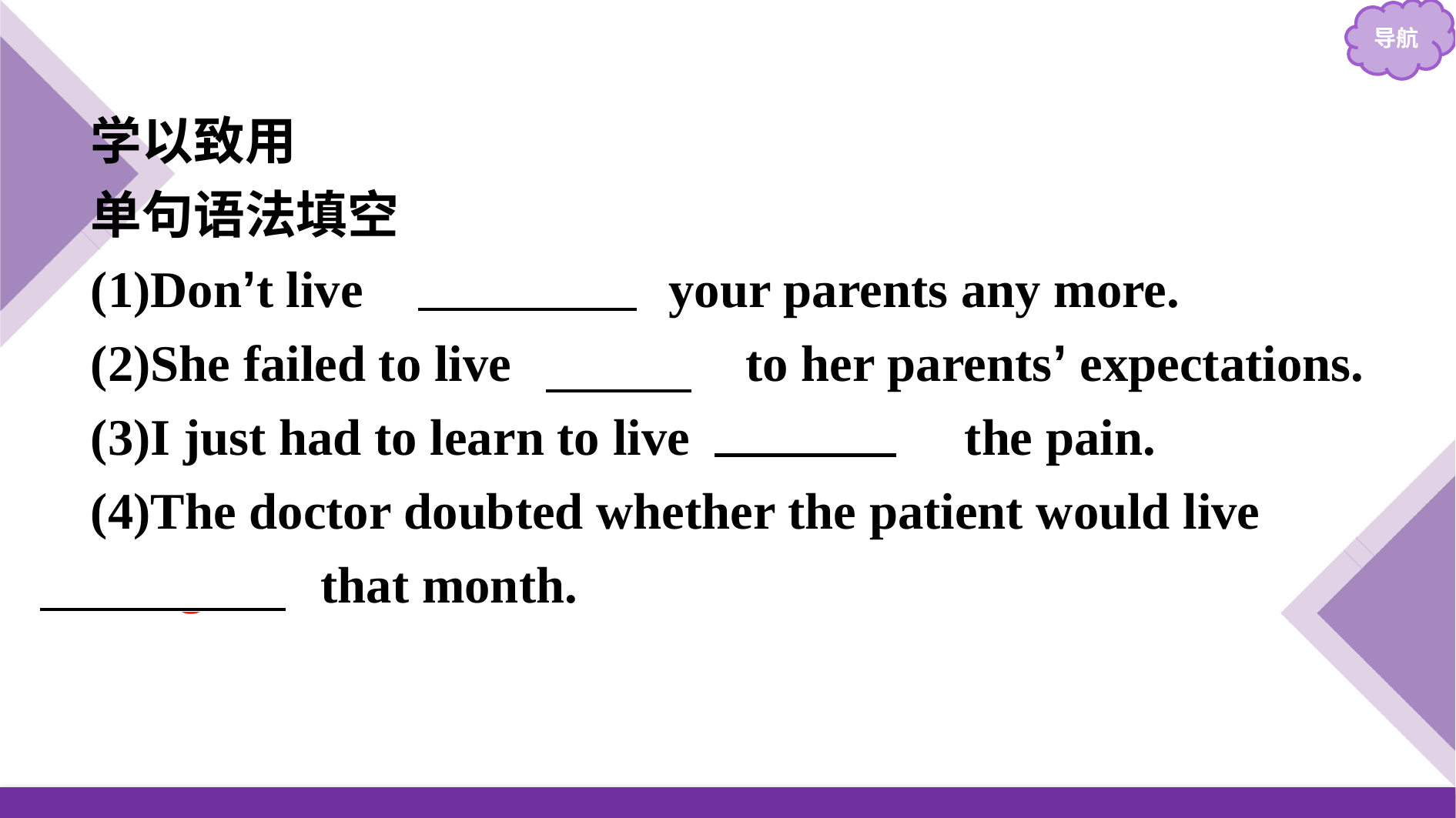

学以致用
单句语法填空
(1)Don’t live 　off/on　 your parents any more.
(2)She failed to live 　up　 to her parents’ expectations.
(3)I just had to learn to live 　with　 the pain.
(4)The doctor doubted whether the patient would live 　through　 that month.